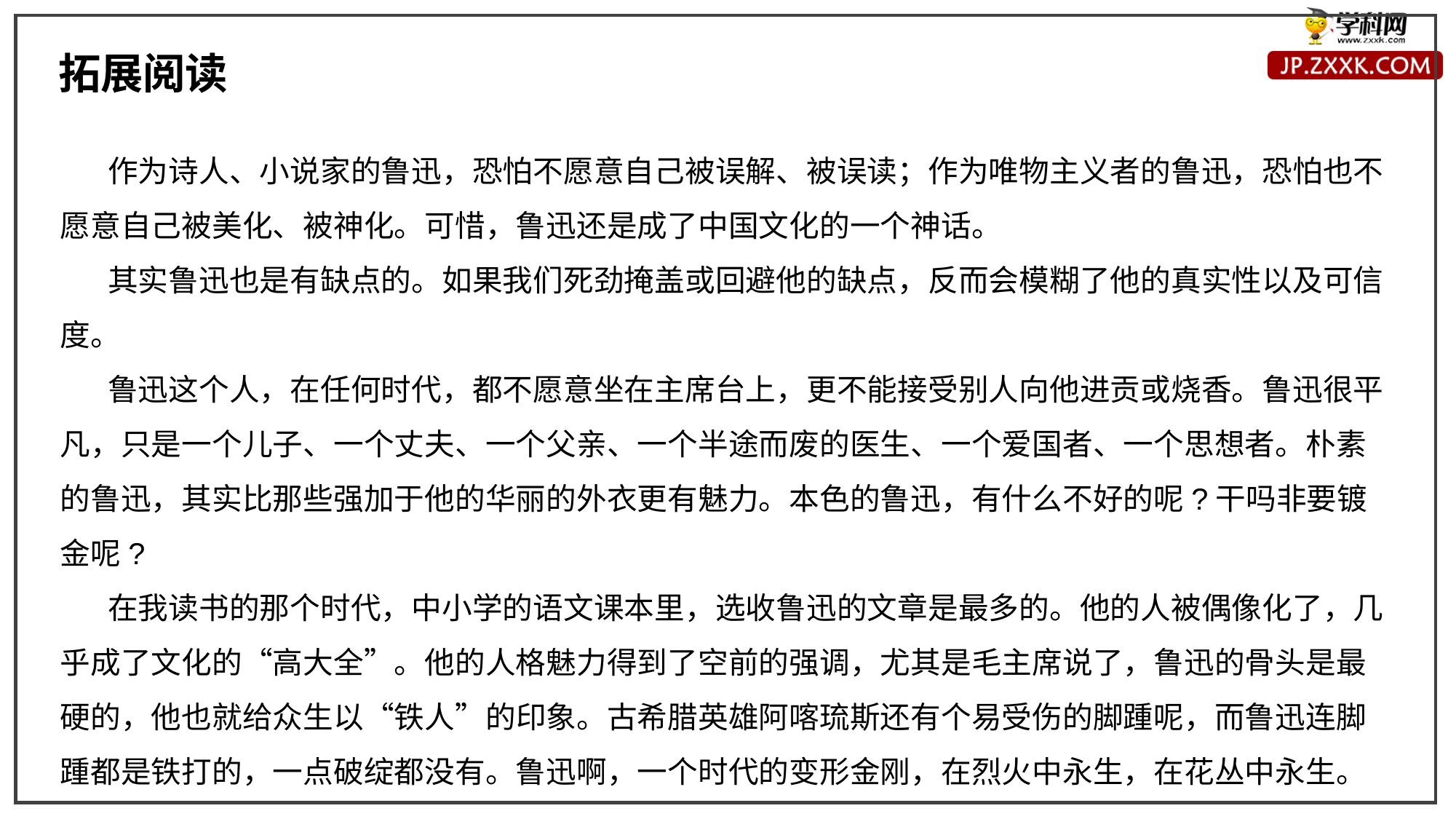

拓展阅读
      作为诗人、小说家的鲁迅，恐怕不愿意自己被误解、被误读；作为唯物主义者的鲁迅，恐怕也不愿意自己被美化、被神化。可惜，鲁迅还是成了中国文化的一个神话。
      其实鲁迅也是有缺点的。如果我们死劲掩盖或回避他的缺点，反而会模糊了他的真实性以及可信度。
      鲁迅这个人，在任何时代，都不愿意坐在主席台上，更不能接受别人向他进贡或烧香。鲁迅很平凡，只是一个儿子、一个丈夫、一个父亲、一个半途而废的医生、一个爱国者、一个思想者。朴素的鲁迅，其实比那些强加于他的华丽的外衣更有魅力。本色的鲁迅，有什么不好的呢?干吗非要镀金呢?
      在我读书的那个时代，中小学的语文课本里，选收鲁迅的文章是最多的。他的人被偶像化了，几乎成了文化的“高大全”。他的人格魅力得到了空前的强调，尤其是毛主席说了，鲁迅的骨头是最硬的，他也就给众生以“铁人”的印象。古希腊英雄阿喀琉斯还有个易受伤的脚踵呢，而鲁迅连脚踵都是铁打的，一点破绽都没有。鲁迅啊，一个时代的变形金刚，在烈火中永生，在花丛中永生。